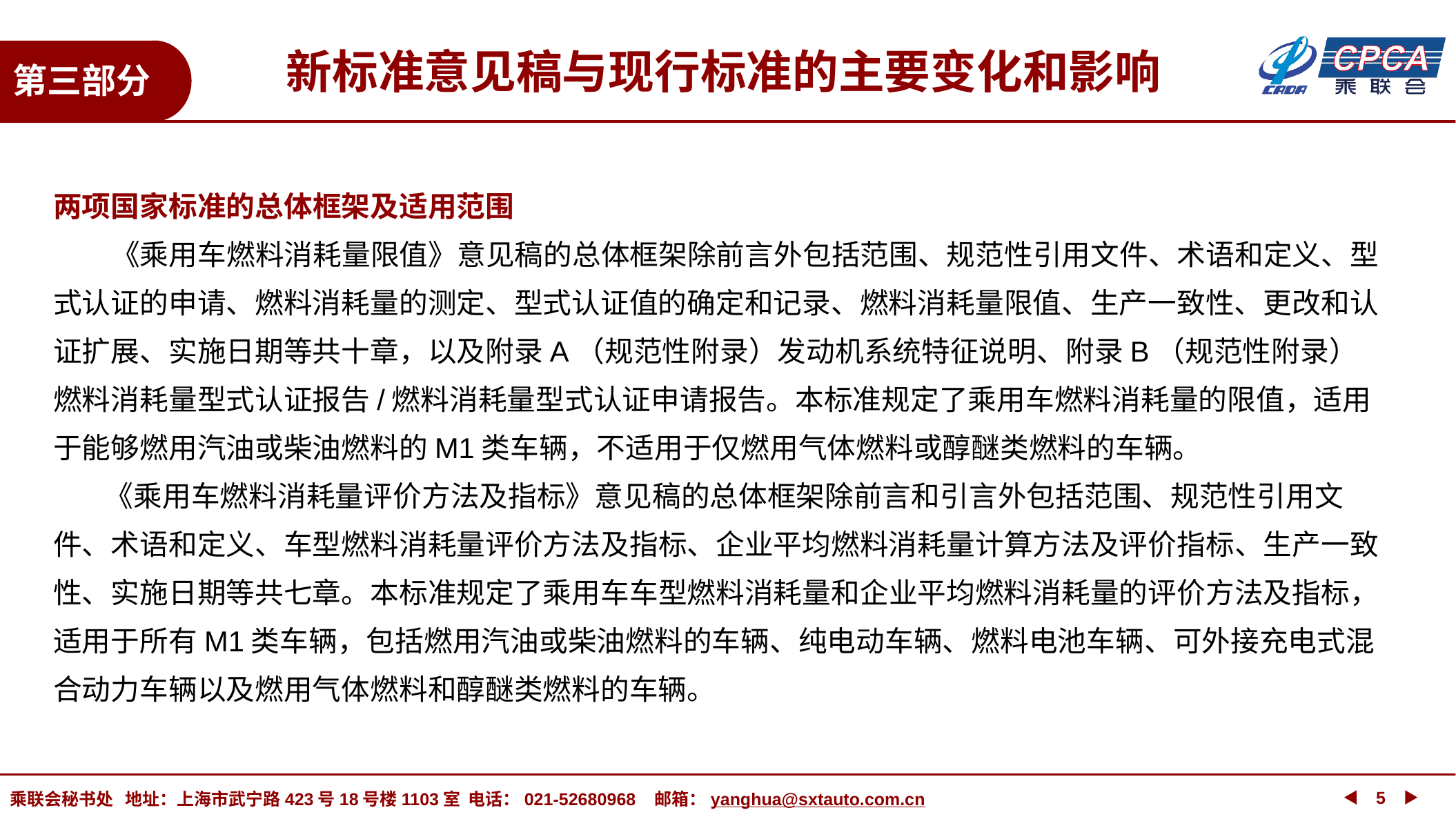

新标准意见稿与现行标准的主要变化和影响

第三部分
两项国家标准的总体框架及适用范围
        《乘用车燃料消耗量限值》意见稿的总体框架除前言外包括范围、规范性引用文件、术语和定义、型式认证的申请、燃料消耗量的测定、型式认证值的确定和记录、燃料消耗量限值、生产一致性、更改和认证扩展、实施日期等共十章，以及附录A（规范性附录）发动机系统特征说明、附录B（规范性附录）燃料消耗量型式认证报告/燃料消耗量型式认证申请报告。本标准规定了乘用车燃料消耗量的限值，适用于能够燃用汽油或柴油燃料的M1类车辆，不适用于仅燃用气体燃料或醇醚类燃料的车辆。
       《乘用车燃料消耗量评价方法及指标》意见稿的总体框架除前言和引言外包括范围、规范性引用文件、术语和定义、车型燃料消耗量评价方法及指标、企业平均燃料消耗量计算方法及评价指标、生产一致性、实施日期等共七章。本标准规定了乘用车车型燃料消耗量和企业平均燃料消耗量的评价方法及指标，适用于所有M1类车辆，包括燃用汽油或柴油燃料的车辆、纯电动车辆、燃料电池车辆、可外接充电式混合动力车辆以及燃用气体燃料和醇醚类燃料的车辆。